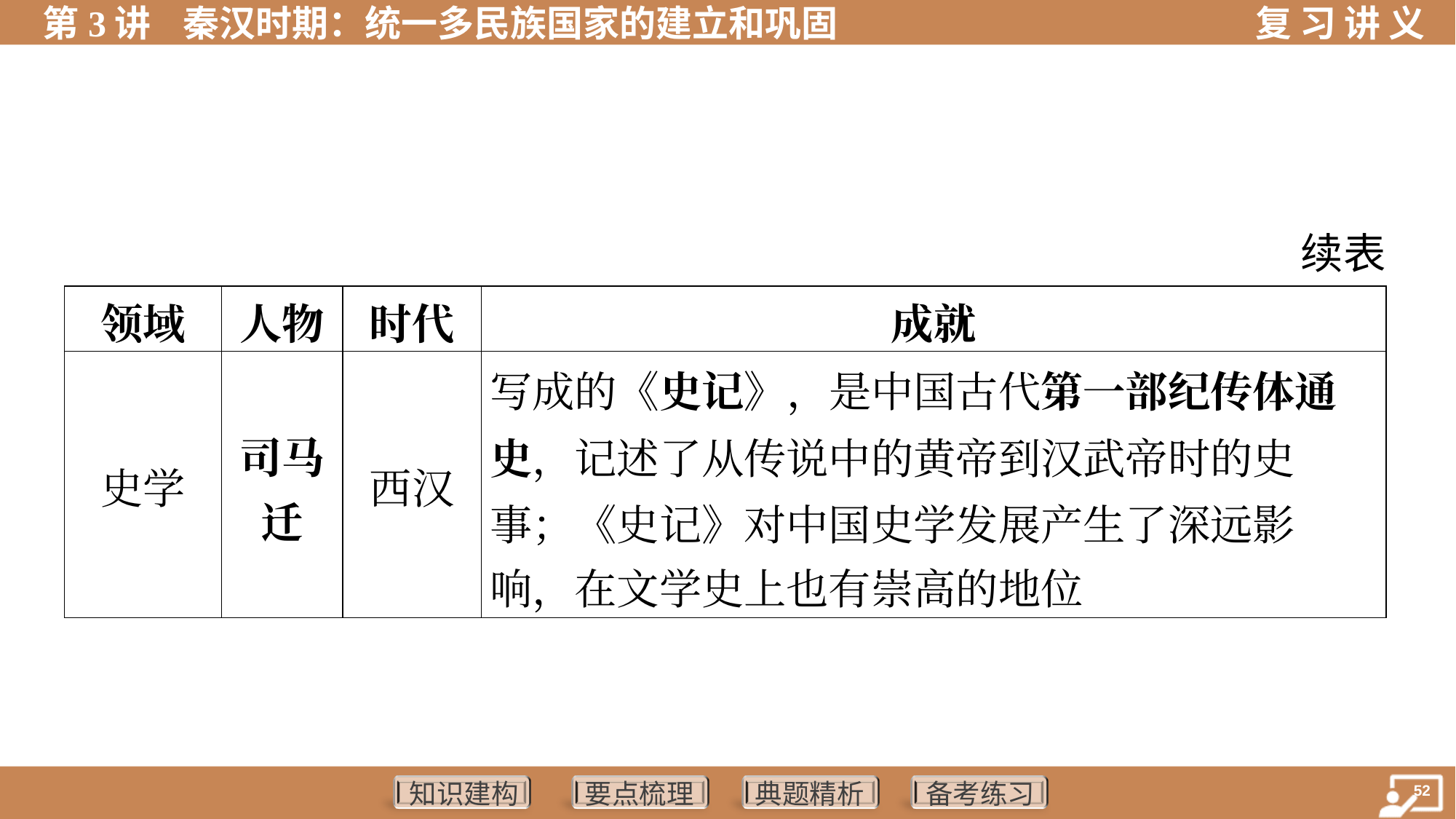

续表
| 领域 | 人物 | 时代 | 成就 |
| --- | --- | --- | --- |
| 史学 | 司马 迁 | 西汉 | 写成的《史记》，是中国古代第一部纪传体通 史，记述了从传说中的黄帝到汉武帝时的史 事；《史记》对中国史学发展产生了深远影 响，在文学史上也有崇高的地位 |